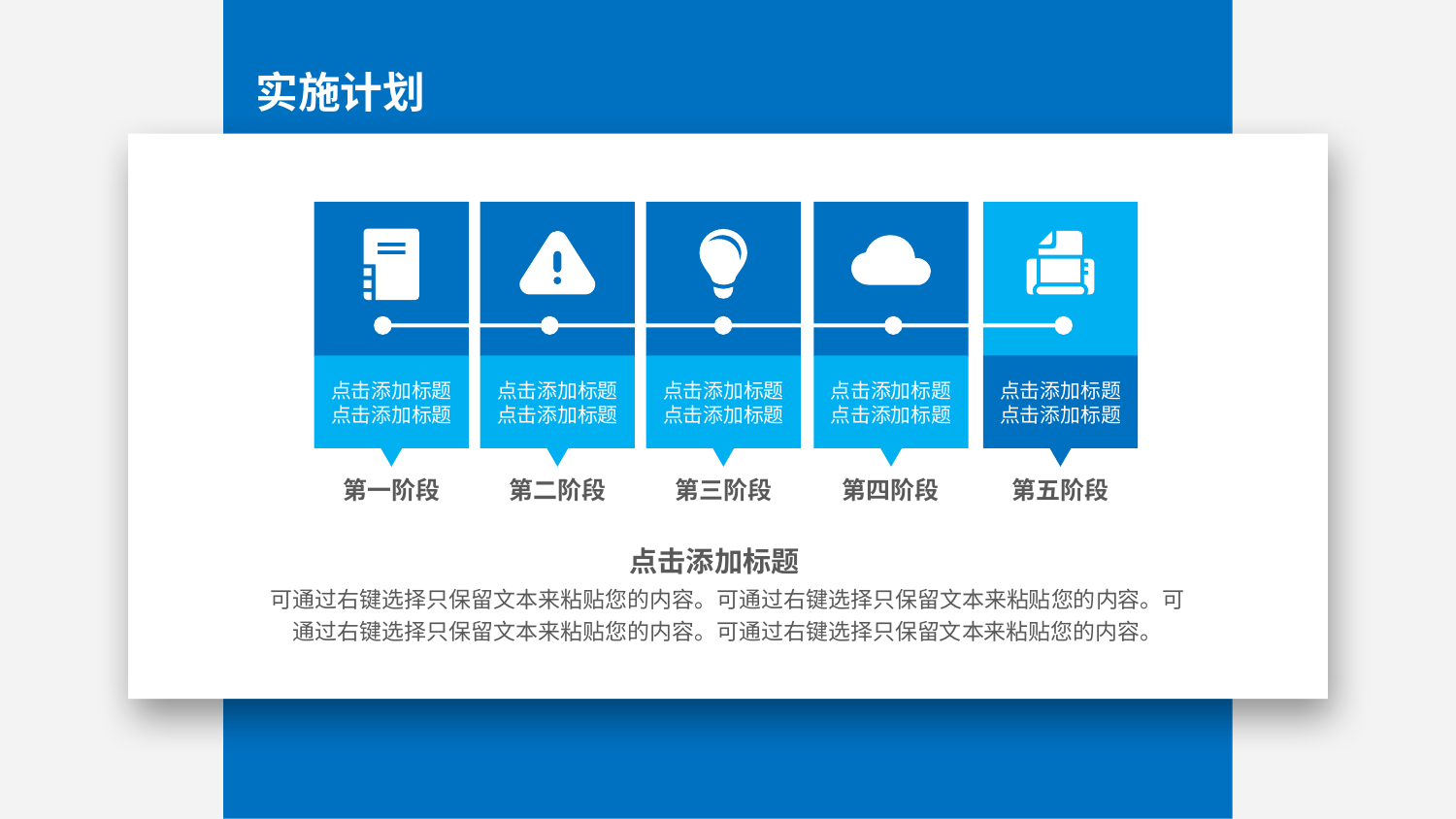

实施计划

点击添加标题
点击添加标题
点击添加标题
点击添加标题
点击添加标题
点击添加标题
点击添加标题
点击添加标题
点击添加标题
点击添加标题

第一阶段
第二阶段
第三阶段
第四阶段
第五阶段
点击添加标题
可通过右键选择只保留文本来粘贴您的内容。可通过右键选择只保留文本来粘贴您的内容。可通过右键选择只保留文本来粘贴您的内容。可通过右键选择只保留文本来粘贴您的内容。